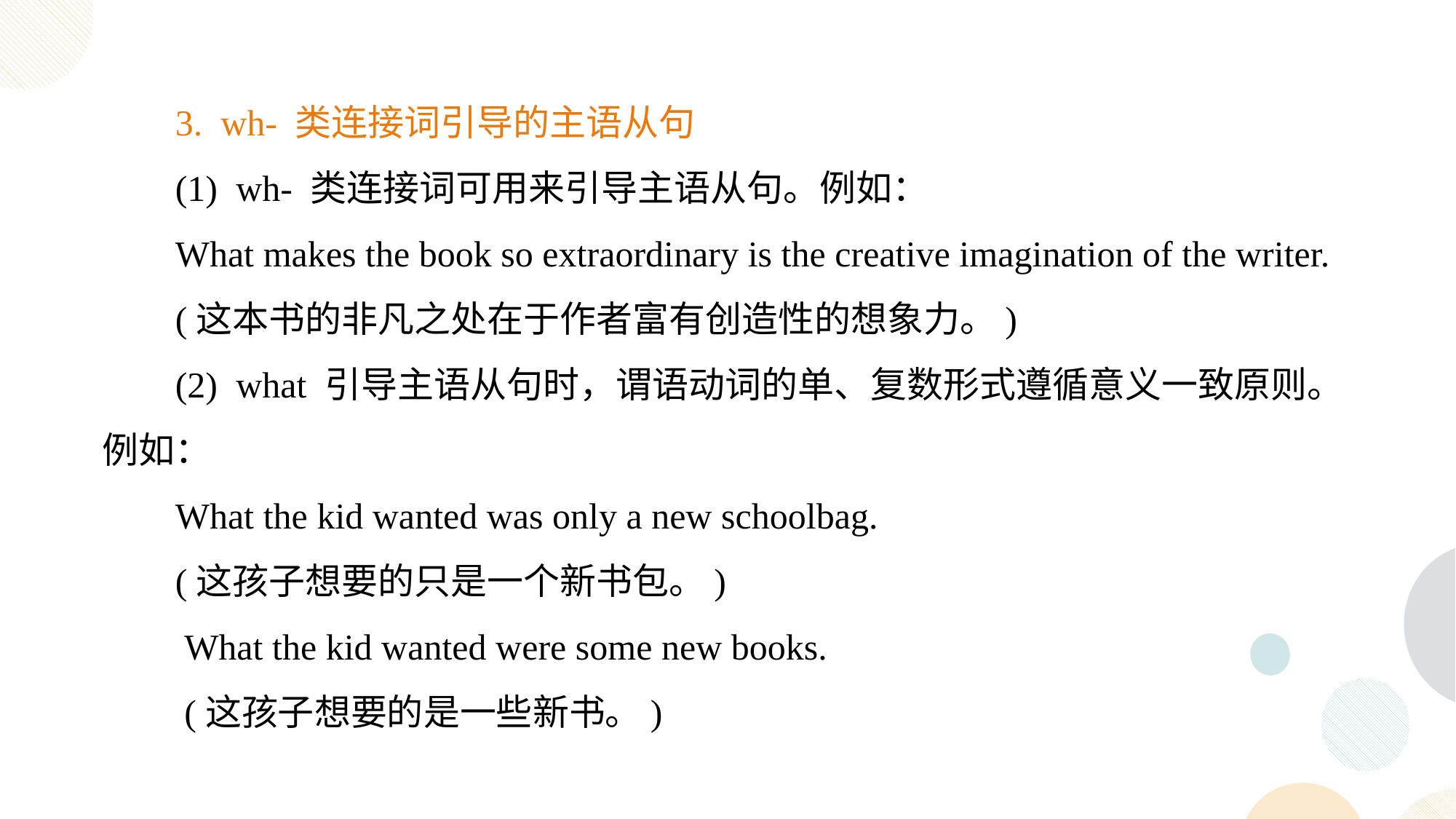

3.  wh- 类连接词引导的主语从句
(1)  wh- 类连接词可用来引导主语从句。例如：
What makes the book so extraordinary is the creative imagination of the writer.
(这本书的非凡之处在于作者富有创造性的想象力。)
(2)  what 引导主语从句时，谓语动词的单、复数形式遵循意义一致原则。例如：
What the kid wanted was only a new schoolbag.
(这孩子想要的只是一个新书包。)
 What the kid wanted were some new books.
 (这孩子想要的是一些新书。)